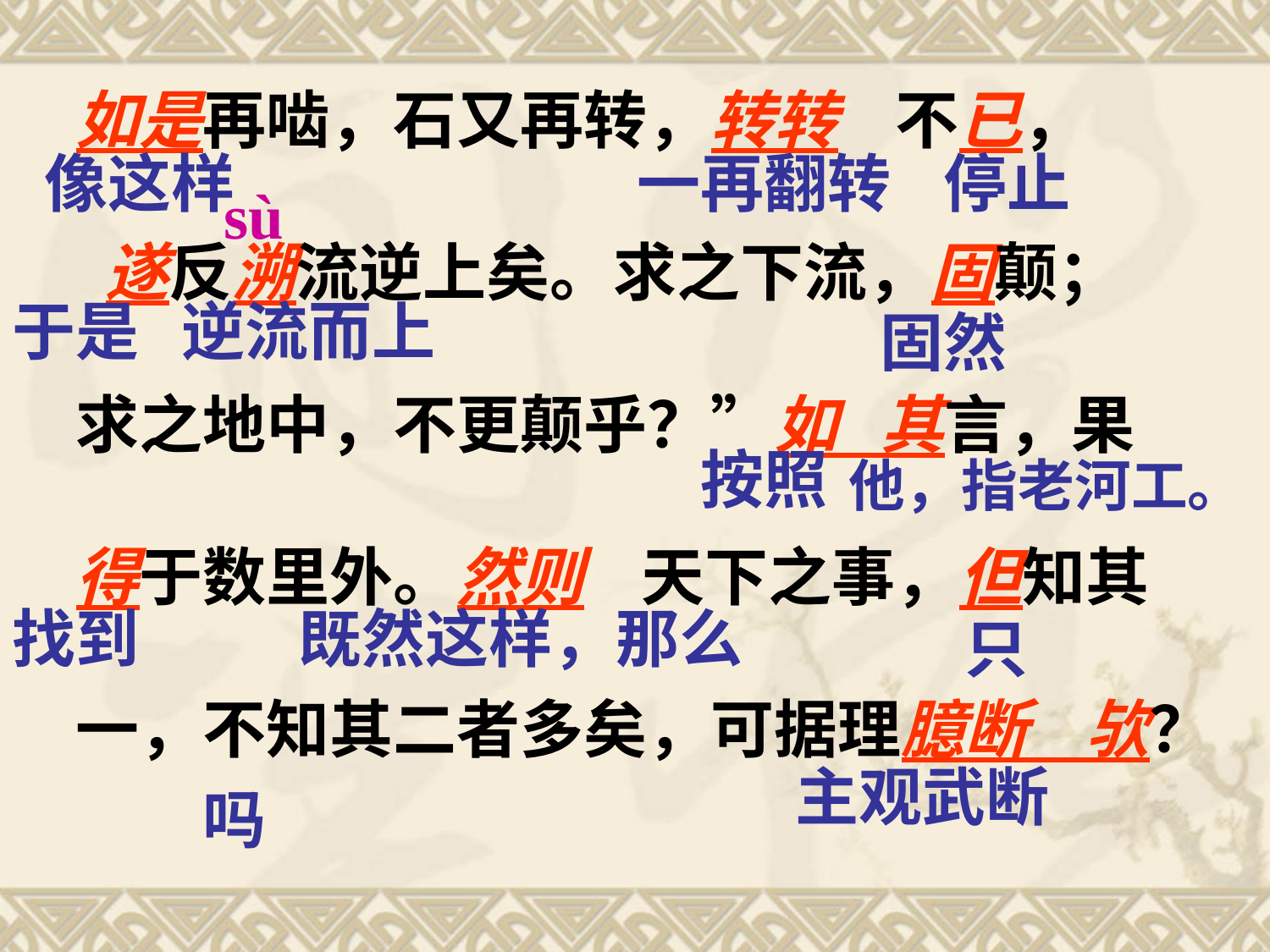

如是再啮，石又再转，转转    不已，

 遂反溯流逆上矣。求之下流，固颠；

求之地中，不更颠乎？”如   其言，果

得于数里外。然则    天下之事，但知其

一，不知其二者多矣，可据理臆断    欤？

像这样
一再翻转
停止
sù
于是
逆流而上
固然
按照
他，指老河工。
找到
既然这样，那么
只
主观武断
吗